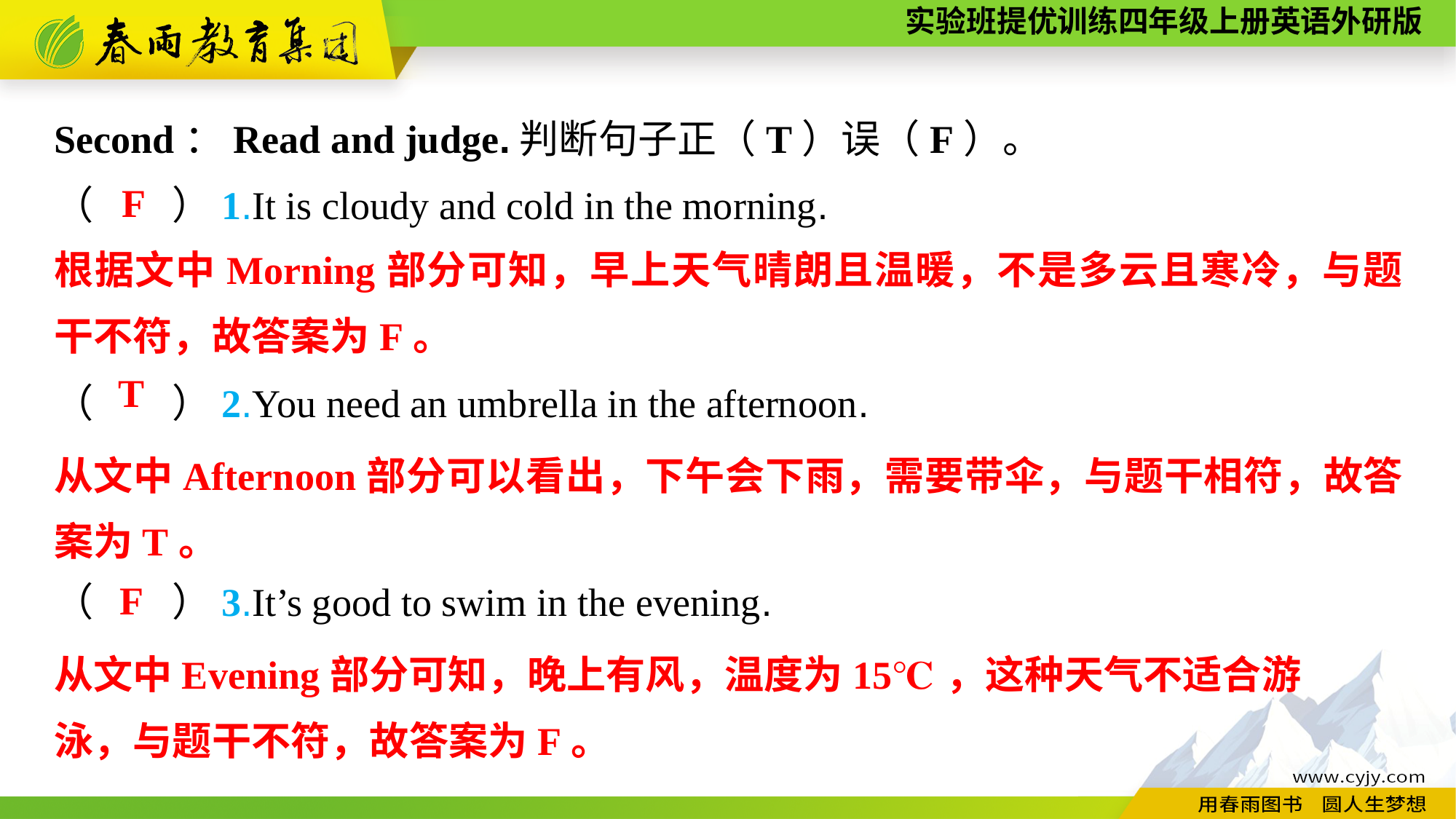

Second：Read and judge.判断句子正（T）误（F）。
（　　）1.It is cloudy and cold in the morning.

（　　）2.You need an umbrella in the afternoon.

（　　）3.It’s good to swim in the evening.
F
根据文中Morning部分可知，早上天气晴朗且温暖，不是多云且寒冷，与题干不符，故答案为F。
T
从文中Afternoon部分可以看出，下午会下雨，需要带伞，与题干相符，故答案为T。
F
从文中Evening部分可知，晚上有风，温度为15℃，这种天气不适合游
泳，与题干不符，故答案为F。